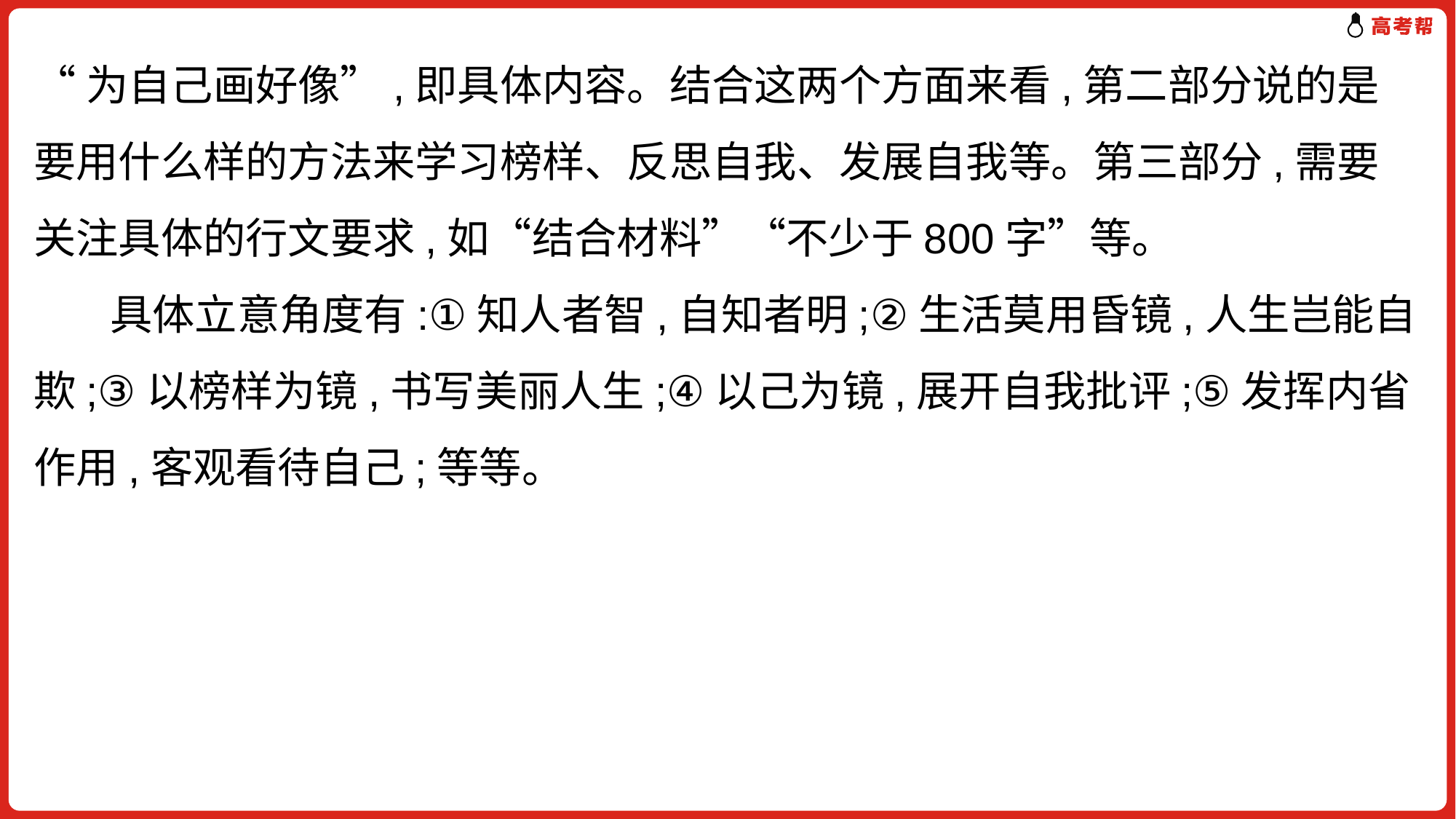

“为自己画好像”,即具体内容。结合这两个方面来看,第二部分说的是要用什么样的方法来学习榜样、反思自我、发展自我等。第三部分,需要关注具体的行文要求,如“结合材料”“不少于800字”等。
       具体立意角度有:①知人者智,自知者明;②生活莫用昏镜,人生岂能自欺;③以榜样为镜,书写美丽人生;④以己为镜,展开自我批评;⑤发挥内省作用,客观看待自己;等等。